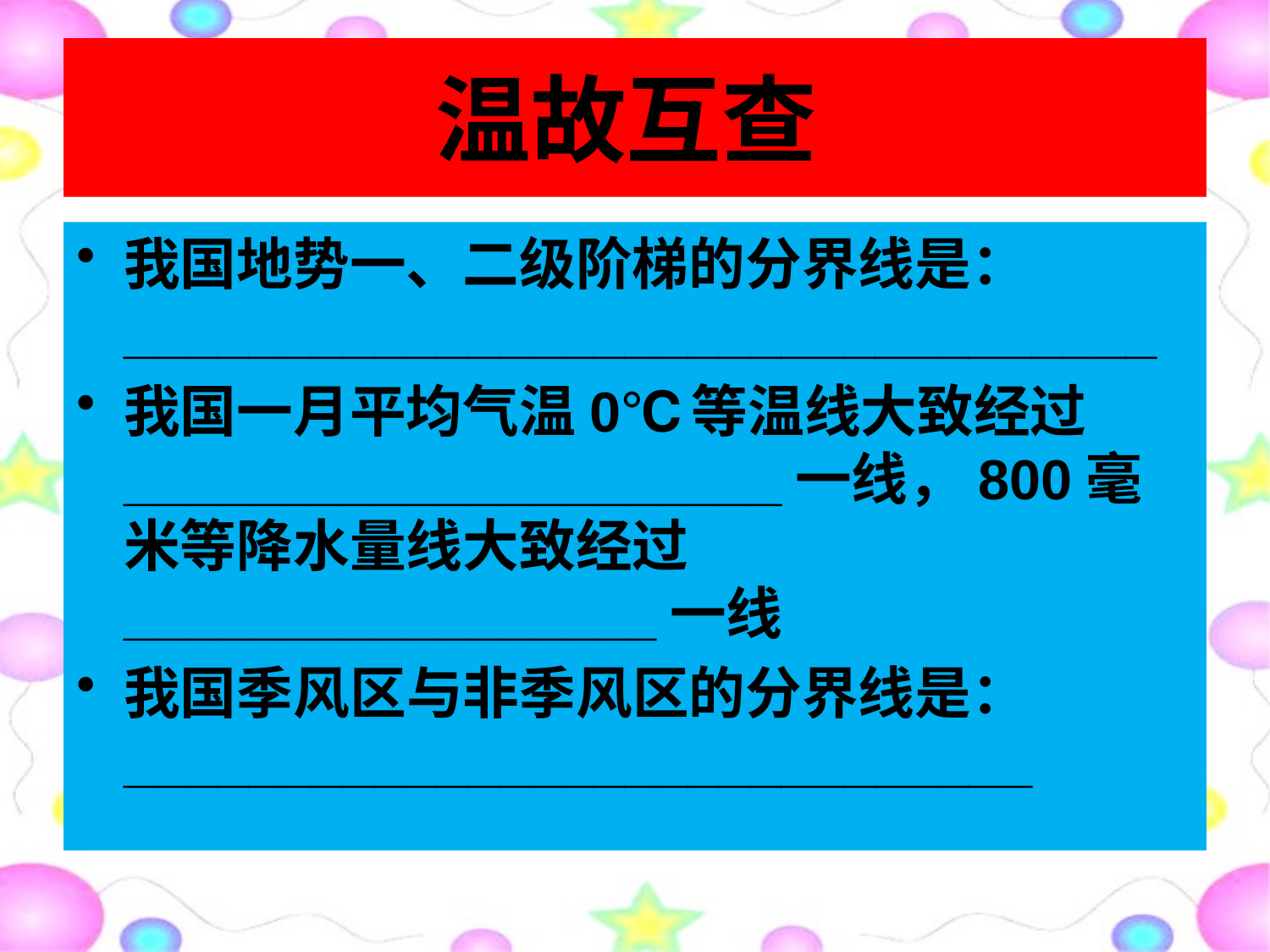

# 温故互查
我国地势一、二级阶梯的分界线是： _________________________________
我国一月平均气温0℃等温线大致经过_____________________一线，800毫米等降水量线大致经过_________________一线
我国季风区与非季风区的分界线是：_____________________________